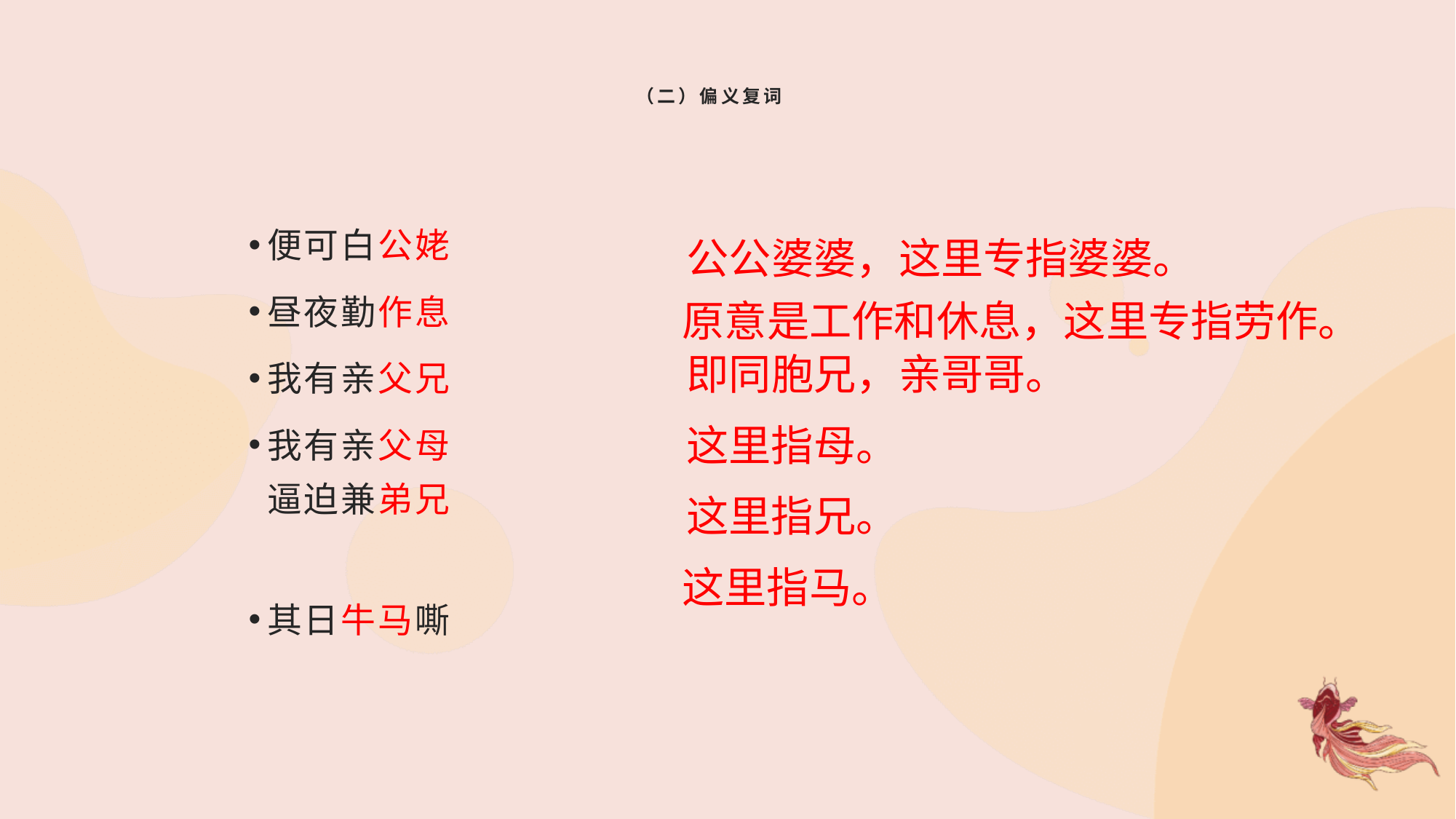

# （二）偏义复词
便可白公姥
昼夜勤作息
我有亲父兄
我有亲父母　
逼迫兼弟兄
其日牛马嘶
公公婆婆，这里专指婆婆。
原意是工作和休息，这里专指劳作。
即同胞兄，亲哥哥。
这里指母。
这里指兄。
这里指马。